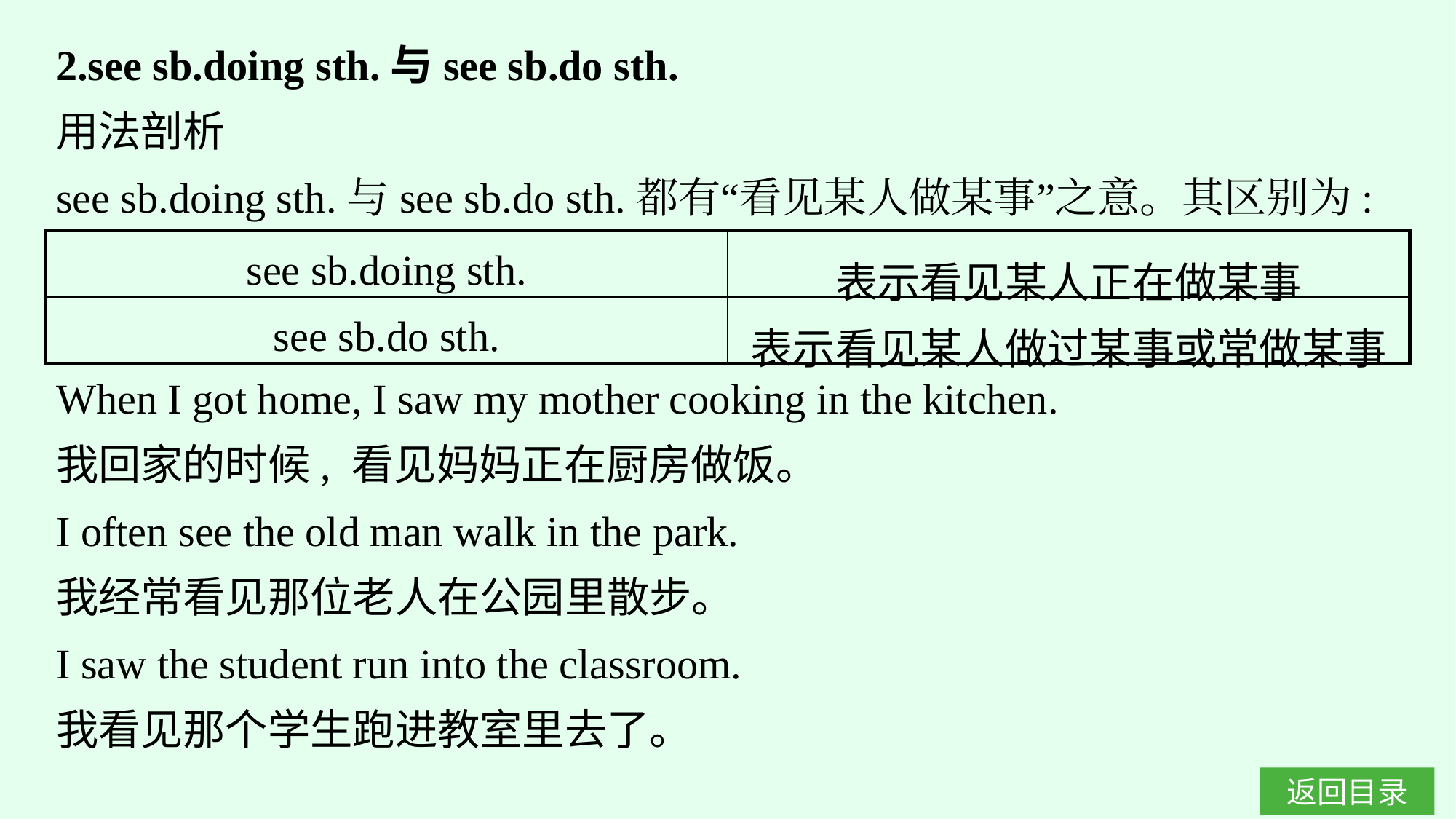

2.see sb.doing sth.与see sb.do sth.
用法剖析
see sb.doing sth.与see sb.do sth.都有“看见某人做某事”之意。其区别为:
| see sb.doing sth. | 表示看见某人正在做某事 |
| --- | --- |
| see sb.do sth. | 表示看见某人做过某事或常做某事 |

When I got home, I saw my mother cooking in the kitchen.
我回家的时候, 看见妈妈正在厨房做饭。
I often see the old man walk in the park.
我经常看见那位老人在公园里散步。
I saw the student run into the classroom.
我看见那个学生跑进教室里去了。